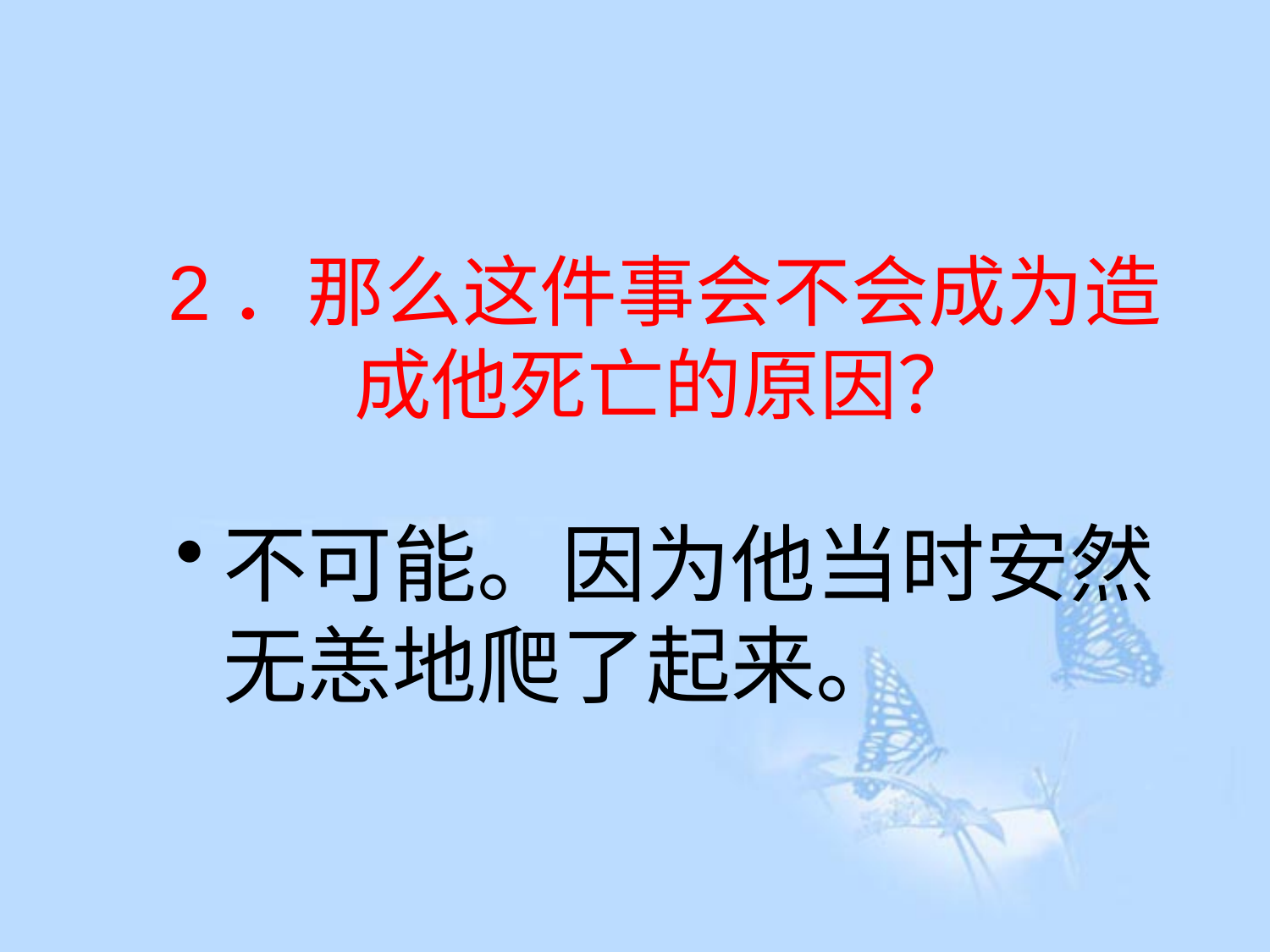

# 2．那么这件事会不会成为造成他死亡的原因？
不可能。因为他当时安然无恙地爬了起来。